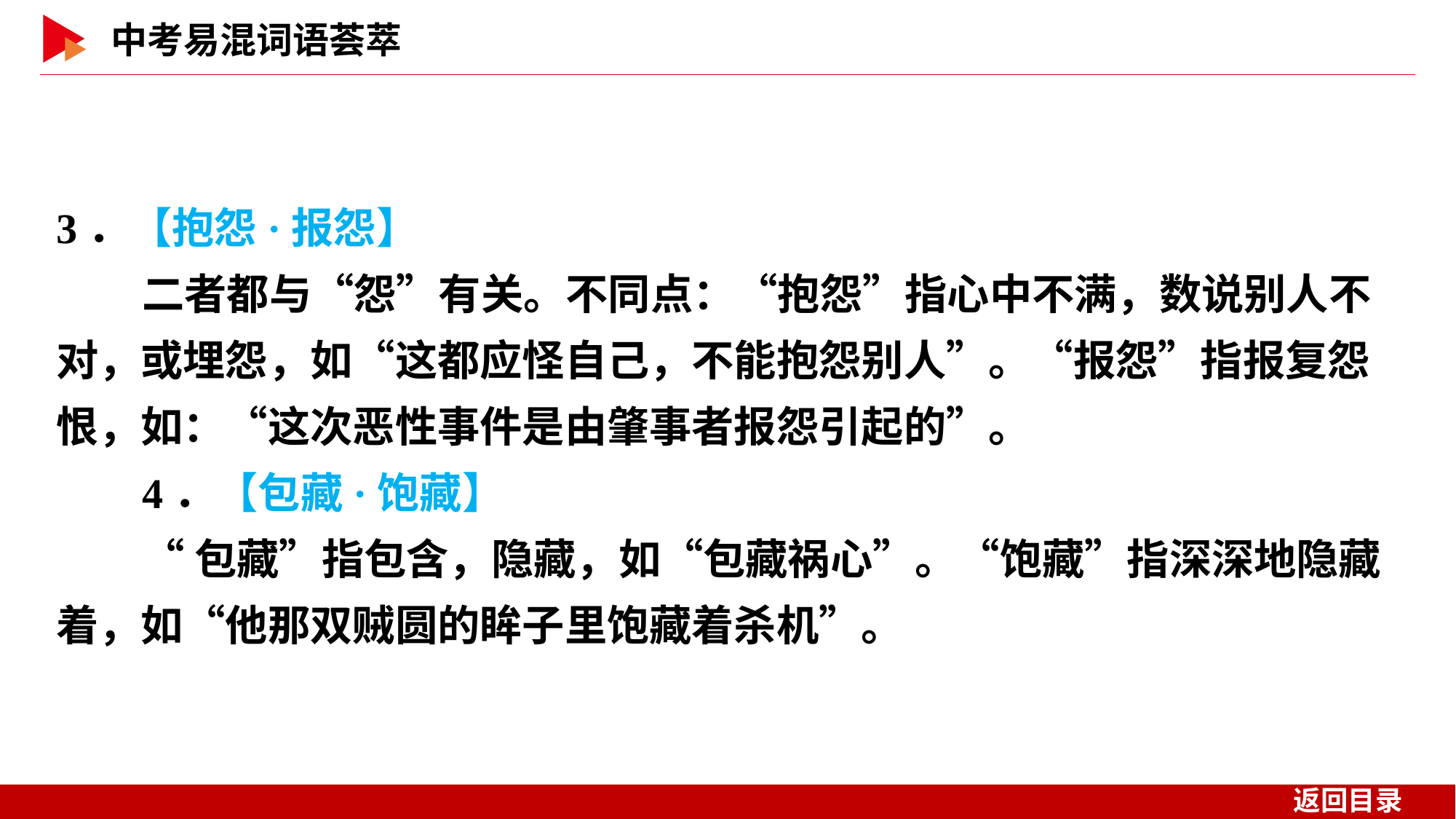

3．【抱怨·报怨】
二者都与“怨”有关。不同点：“抱怨”指心中不满，数说别人不对，或埋怨，如“这都应怪自己，不能抱怨别人”。“报怨”指报复怨恨，如：“这次恶性事件是由肇事者报怨引起的”。
4．【包藏·饱藏】
“包藏”指包含，隐藏，如“包藏祸心”。“饱藏”指深深地隐藏着，如“他那双贼圆的眸子里饱藏着杀机”。